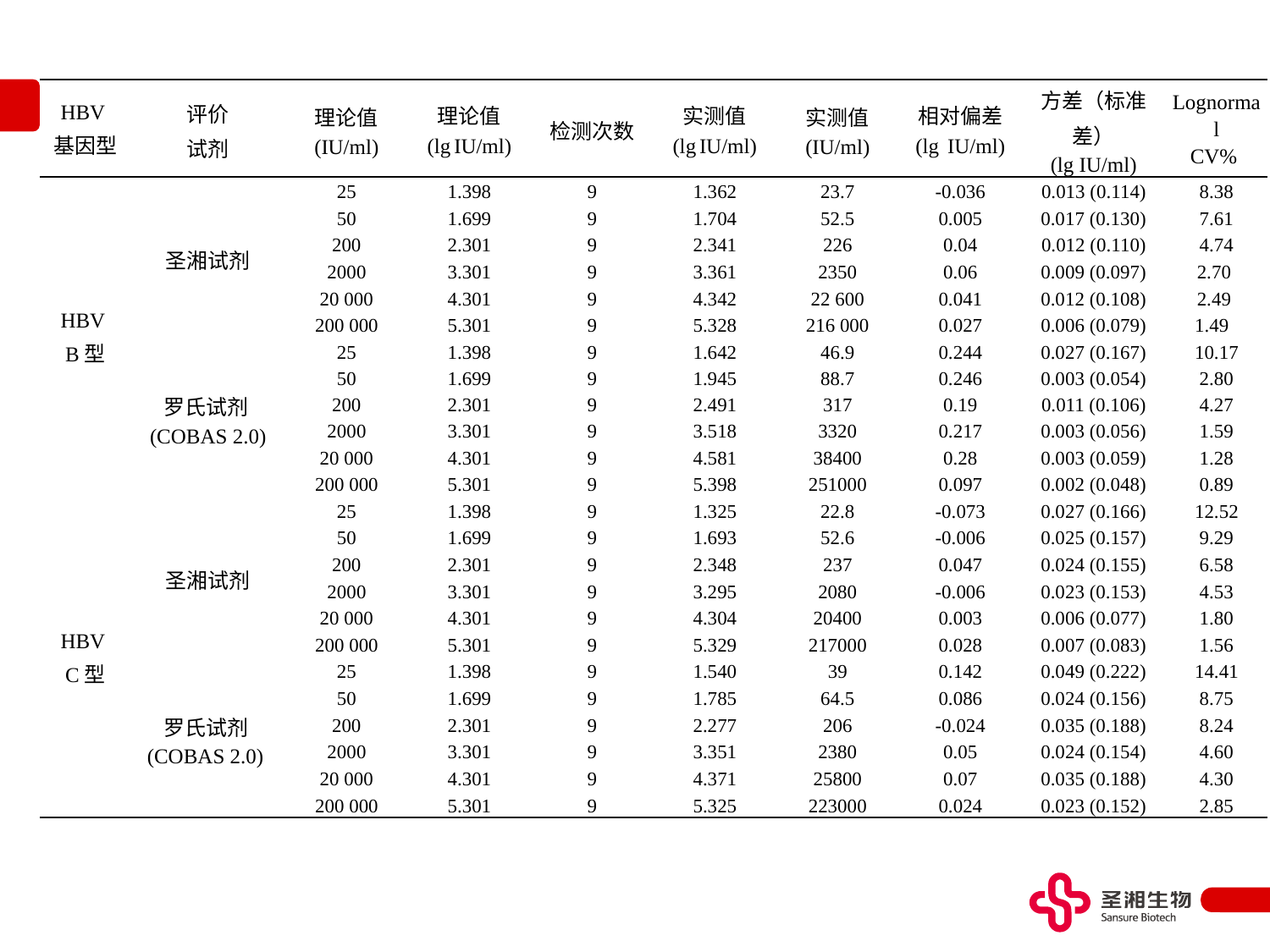

| HBV 基因型 | 评价 试剂 | 理论值 (IU/ml) | 理论值 (lg IU/ml) | 检测次数 | 实测值 (lg IU/ml) | 实测值 (IU/ml) | 相对偏差 (lg IU/ml) | 方差（标准差） (lg IU/ml) | Lognormal CV% |
| --- | --- | --- | --- | --- | --- | --- | --- | --- | --- |
| HBV B型 | 圣湘试剂 | 25 | 1.398 | 9 | 1.362 | 23.7 | -0.036 | 0.013 (0.114) | 8.38 |
|  |  | 50 | 1.699 | 9 | 1.704 | 52.5 | 0.005 | 0.017 (0.130) | 7.61 |
|  |  | 200 | 2.301 | 9 | 2.341 | 226 | 0.04 | 0.012 (0.110) | 4.74 |
|  |  | 2000 | 3.301 | 9 | 3.361 | 2350 | 0.06 | 0.009 (0.097) | 2.70 |
|  |  | 20 000 | 4.301 | 9 | 4.342 | 22 600 | 0.041 | 0.012 (0.108) | 2.49 |
|  |  | 200 000 | 5.301 | 9 | 5.328 | 216 000 | 0.027 | 0.006 (0.079) | 1.49 |
|  | 罗氏试剂 (COBAS 2.0) | 25 | 1.398 | 9 | 1.642 | 46.9 | 0.244 | 0.027 (0.167) | 10.17 |
|  |  | 50 | 1.699 | 9 | 1.945 | 88.7 | 0.246 | 0.003 (0.054) | 2.80 |
|  |  | 200 | 2.301 | 9 | 2.491 | 317 | 0.19 | 0.011 (0.106) | 4.27 |
|  |  | 2000 | 3.301 | 9 | 3.518 | 3320 | 0.217 | 0.003 (0.056) | 1.59 |
|  |  | 20 000 | 4.301 | 9 | 4.581 | 38400 | 0.28 | 0.003 (0.059) | 1.28 |
|  |  | 200 000 | 5.301 | 9 | 5.398 | 251000 | 0.097 | 0.002 (0.048) | 0.89 |
| HBV C型 | 圣湘试剂 | 25 | 1.398 | 9 | 1.325 | 22.8 | -0.073 | 0.027 (0.166) | 12.52 |
|  |  | 50 | 1.699 | 9 | 1.693 | 52.6 | -0.006 | 0.025 (0.157) | 9.29 |
|  |  | 200 | 2.301 | 9 | 2.348 | 237 | 0.047 | 0.024 (0.155) | 6.58 |
|  |  | 2000 | 3.301 | 9 | 3.295 | 2080 | -0.006 | 0.023 (0.153) | 4.53 |
|  |  | 20 000 | 4.301 | 9 | 4.304 | 20400 | 0.003 | 0.006 (0.077) | 1.80 |
|  |  | 200 000 | 5.301 | 9 | 5.329 | 217000 | 0.028 | 0.007 (0.083) | 1.56 |
|  | 罗氏试剂 (COBAS 2.0) | 25 | 1.398 | 9 | 1.540 | 39 | 0.142 | 0.049 (0.222) | 14.41 |
|  |  | 50 | 1.699 | 9 | 1.785 | 64.5 | 0.086 | 0.024 (0.156) | 8.75 |
|  |  | 200 | 2.301 | 9 | 2.277 | 206 | -0.024 | 0.035 (0.188) | 8.24 |
|  |  | 2000 | 3.301 | 9 | 3.351 | 2380 | 0.05 | 0.024 (0.154) | 4.60 |
|  |  | 20 000 | 4.301 | 9 | 4.371 | 25800 | 0.07 | 0.035 (0.188) | 4.30 |
|  |  | 200 000 | 5.301 | 9 | 5.325 | 223000 | 0.024 | 0.023 (0.152) | 2.85 |